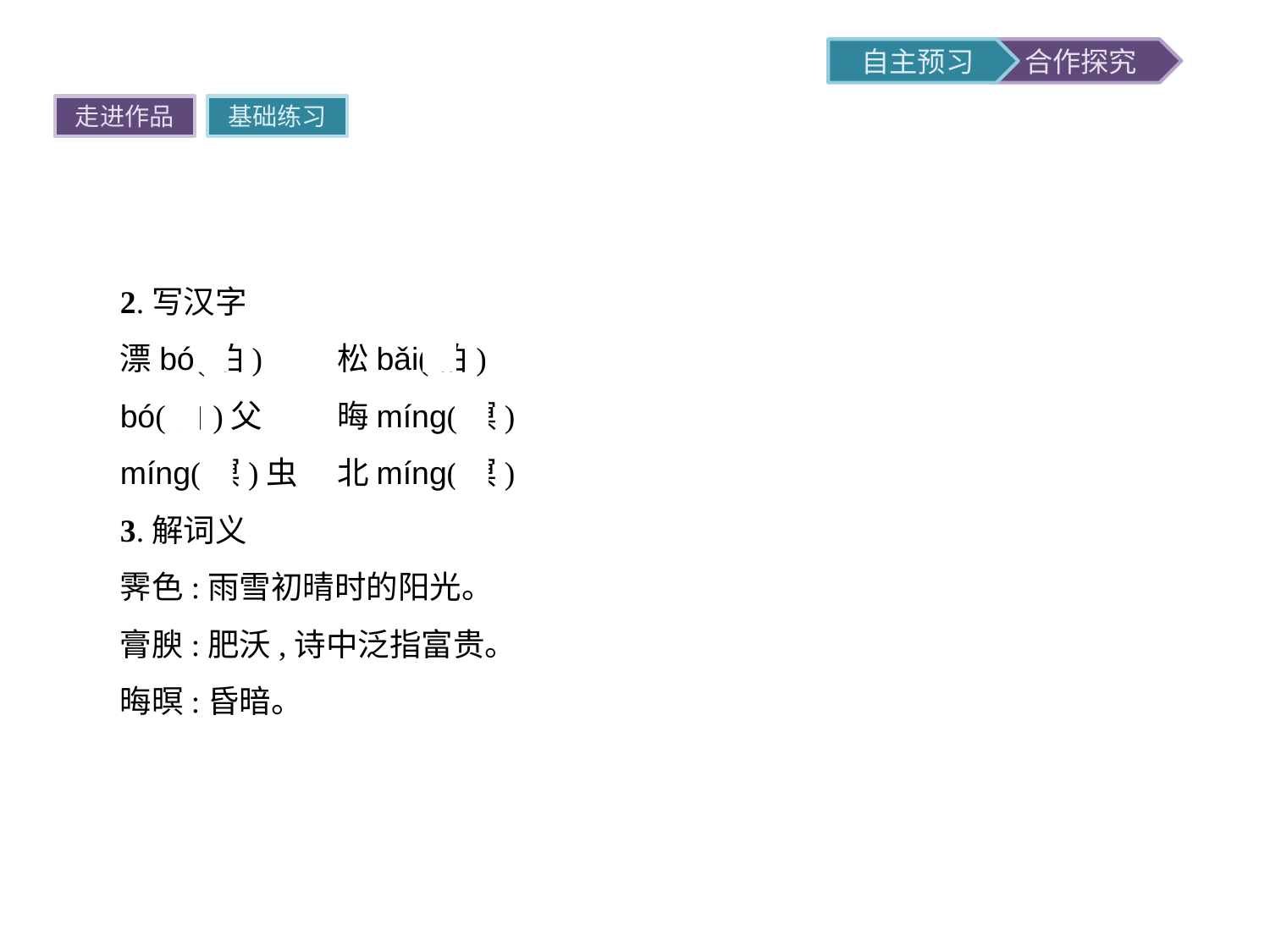

走进作品
基础练习
2.写汉字
漂bó(泊)	松bǎi(柏)
bó(伯)父	晦míng(暝)
míng(螟)虫	北míng(溟)
3.解词义
霁色:雨雪初晴时的阳光。
膏腴:肥沃,诗中泛指富贵。
晦暝:昏暗。